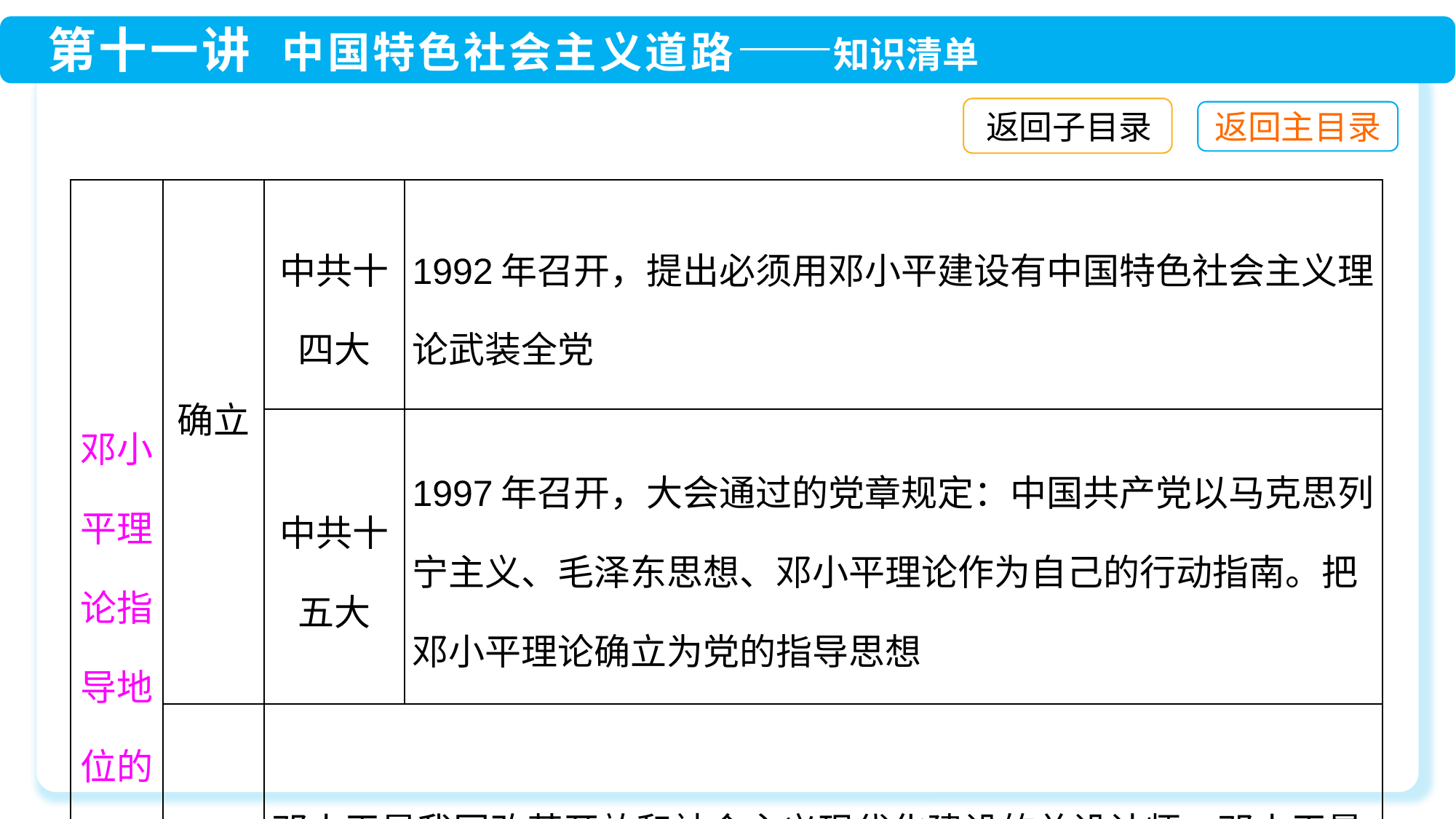

返回子目录
| 邓小平理论指导地位的确立 | 确立 | 中共十 四大 | 1992年召开，提出必须用邓小平建设有中国特色社会主义理论武装全党 |
| --- | --- | --- | --- |
|  |  | 中共十 五大 | 1997年召开，大会通过的党章规定：中国共产党以马克思列宁主义、毛泽东思想、邓小平理论作为自己的行动指南。把邓小平理论确立为党的指导思想 |
|  | 评价 | 邓小平是我国改革开放和社会主义现代化建设的总设计师。邓小平最重要的思想和政治遗产，是他带领党和人民开创的中国特色社会主义，是他创立的邓小平理论。这一理论，阐明了在中国建设社会主义、巩固和发展社会主义的基本问题，是马克思主义在中国发展的新阶段 |  |